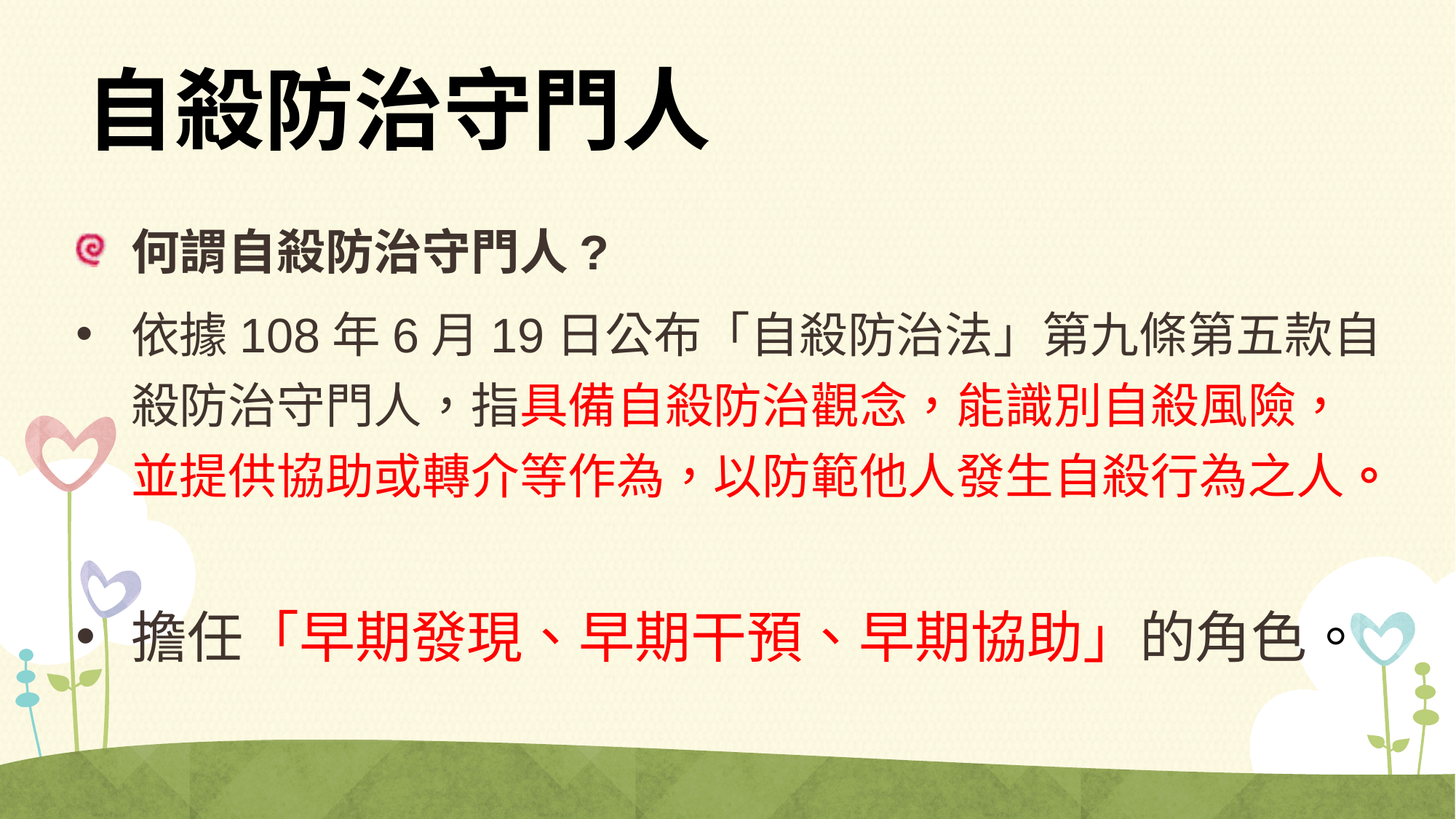

# 自殺防治守門人
何謂自殺防治守門人?
依據108年6月19日公布「自殺防治法」第九條第五款自殺防治守門人，指具備自殺防治觀念，能識別自殺風險，並提供協助或轉介等作為，以防範他人發生自殺行為之人。

擔任「早期發現、早期干預、早期協助」的角色。